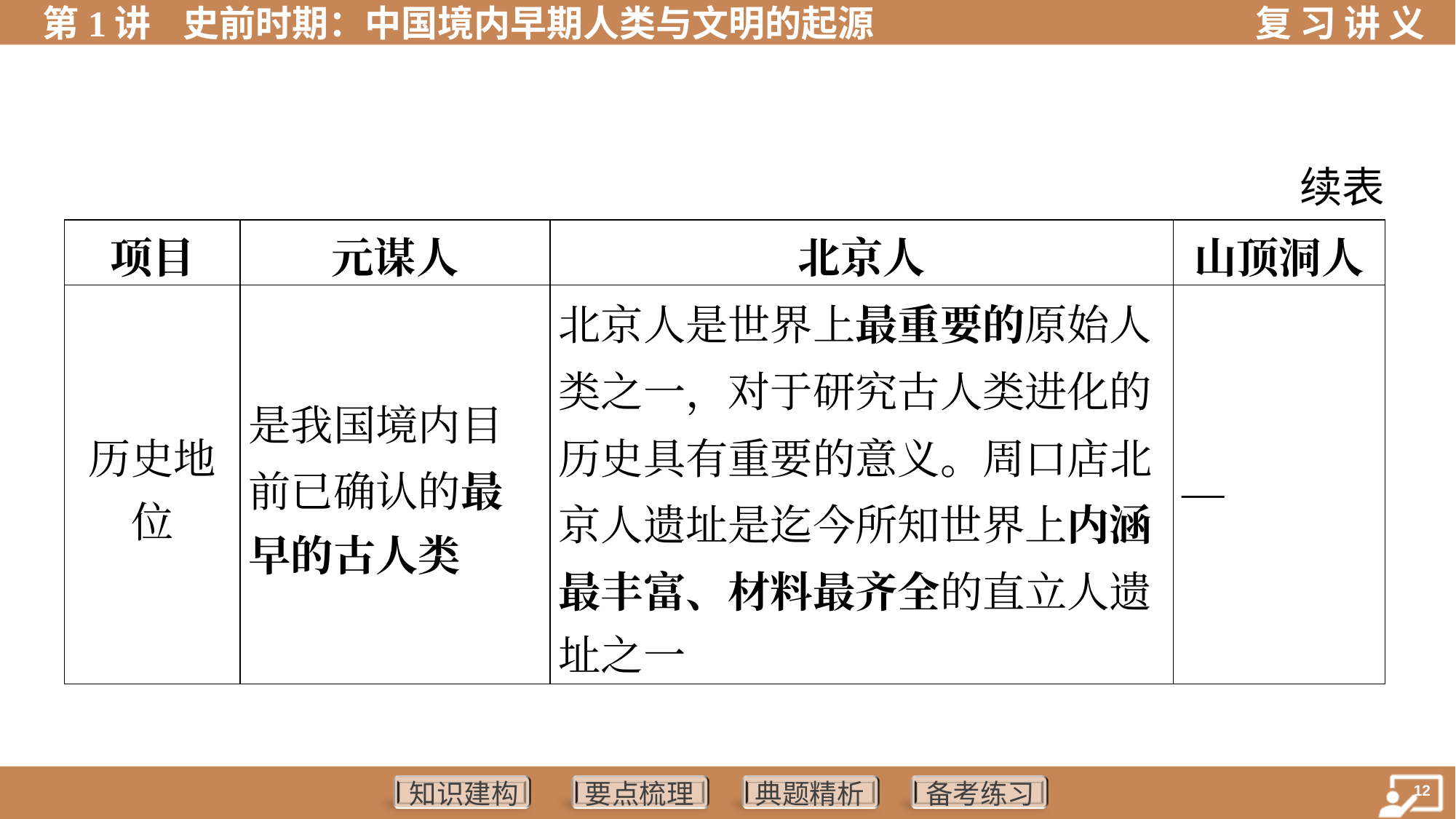

续表
| 项目 | 元谋人 | 北京人 | 山顶洞人 |
| --- | --- | --- | --- |
| 历史地 位 | 是我国境内目 前已确认的最 早的古人类 | 北京人是世界上最重要的原始人 类之一，对于研究古人类进化的 历史具有重要的意义。周口店北 京人遗址是迄今所知世界上内涵 最丰富、材料最齐全的直立人遗 址之一 | — |